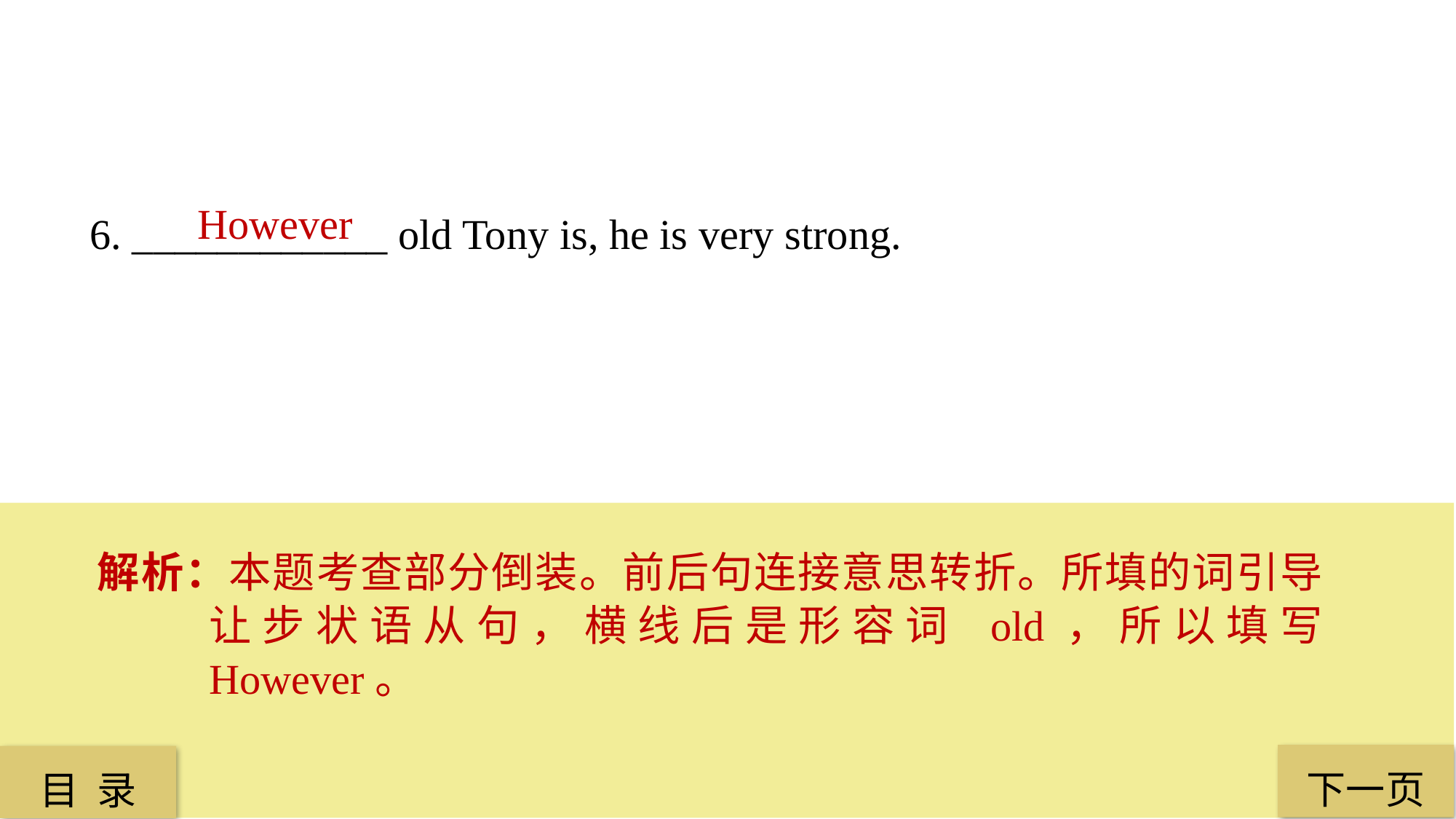

However
6. ____________ old Tony is, he is very strong.
解析：本题考查部分倒装。前后句连接意思转折。所填的词引导让步状语从句，横线后是形容词 old，所以填写 However。